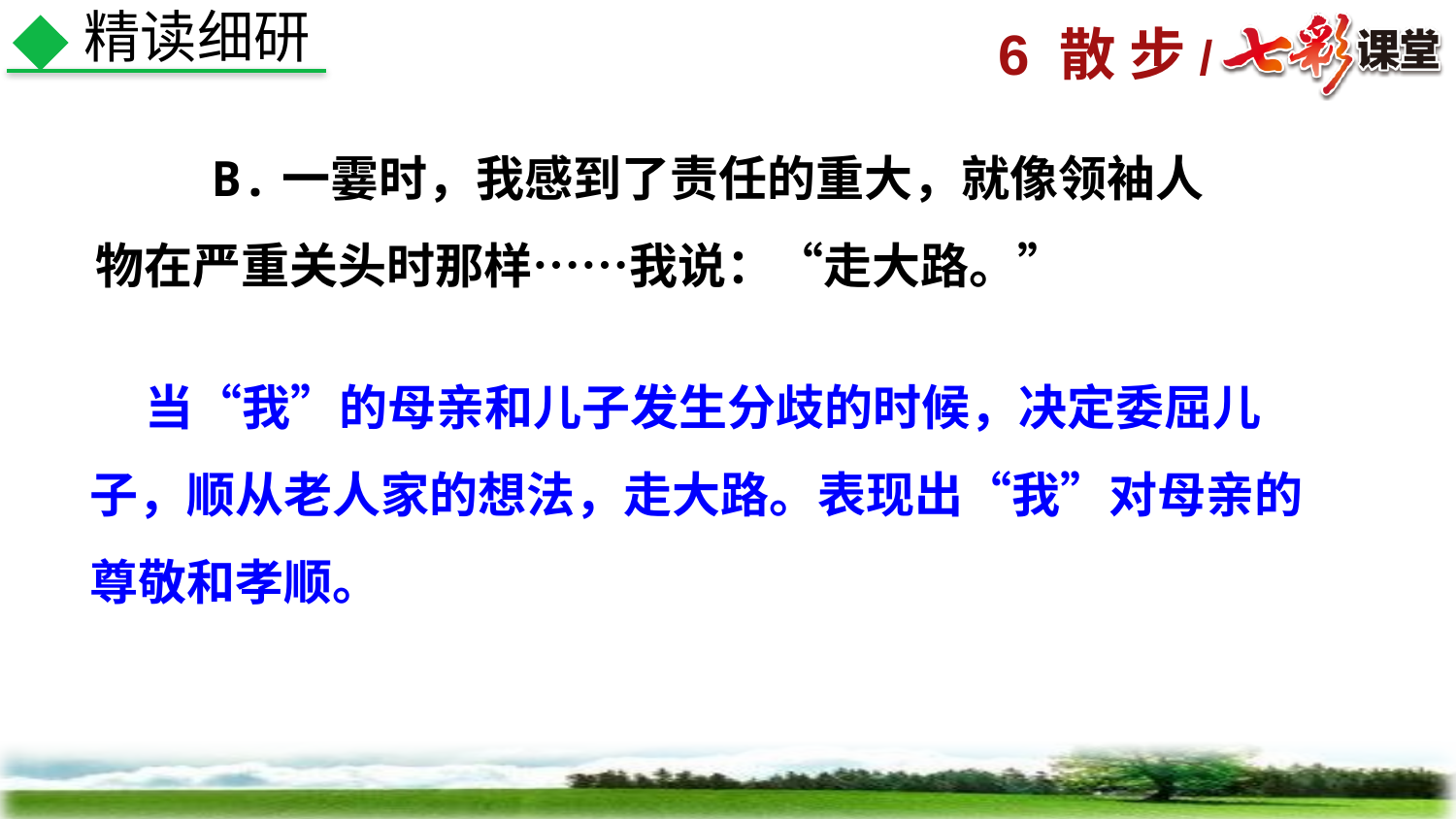

精读细研

    B.一霎时，我感到了责任的重大，就像领袖人物在严重关头时那样……我说：“走大路。”
    当“我”的母亲和儿子发生分歧的时候，决定委屈儿子，顺从老人家的想法，走大路。表现出“我”对母亲的尊敬和孝顺。